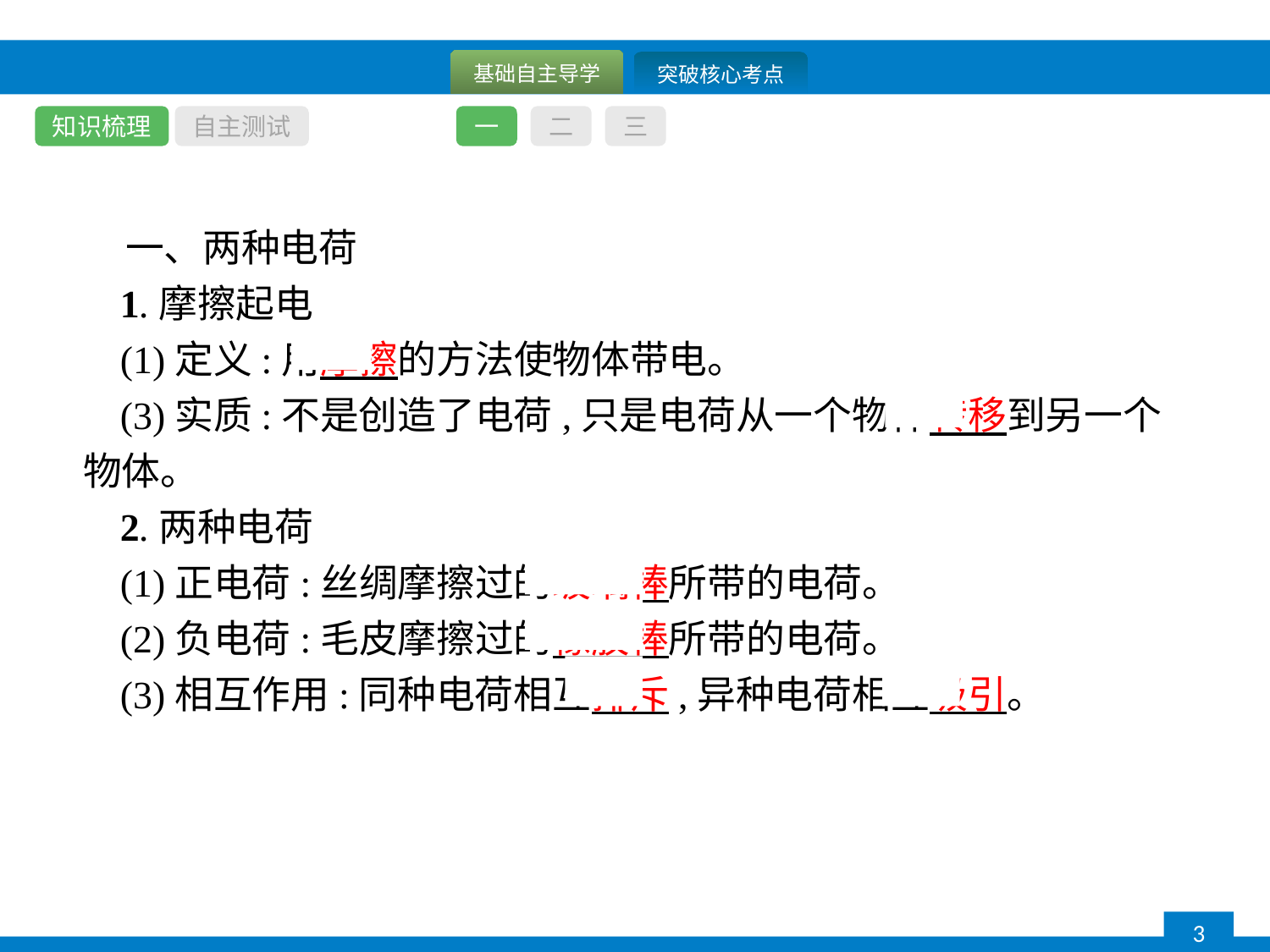

知识梳理
自主测试
一
二
三
一、两种电荷
1.摩擦起电
(1)定义:用摩擦的方法使物体带电。
(3)实质:不是创造了电荷,只是电荷从一个物体转移到另一个物体。
2.两种电荷
(1)正电荷:丝绸摩擦过的玻璃棒所带的电荷。
(2)负电荷:毛皮摩擦过的橡胶棒所带的电荷。
(3)相互作用:同种电荷相互排斥,异种电荷相互吸引。